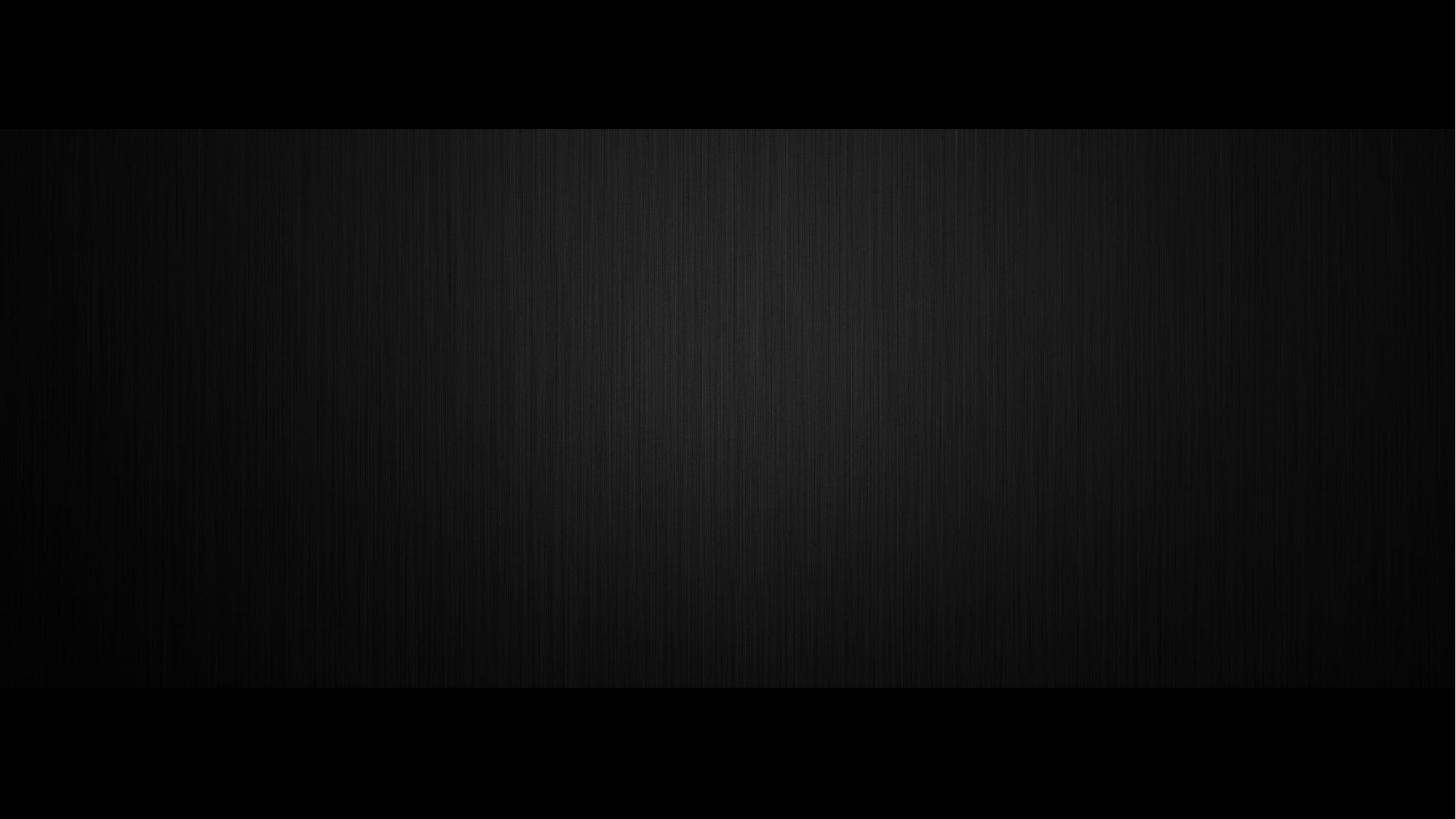

突破
300万人次
4.81亿
实现目标
致富榜
转折期
蜘蛛侠团队
先进单位
2015年
成功上市
攻坚克难
集体荣誉
三季度
思维碰撞
销量第一